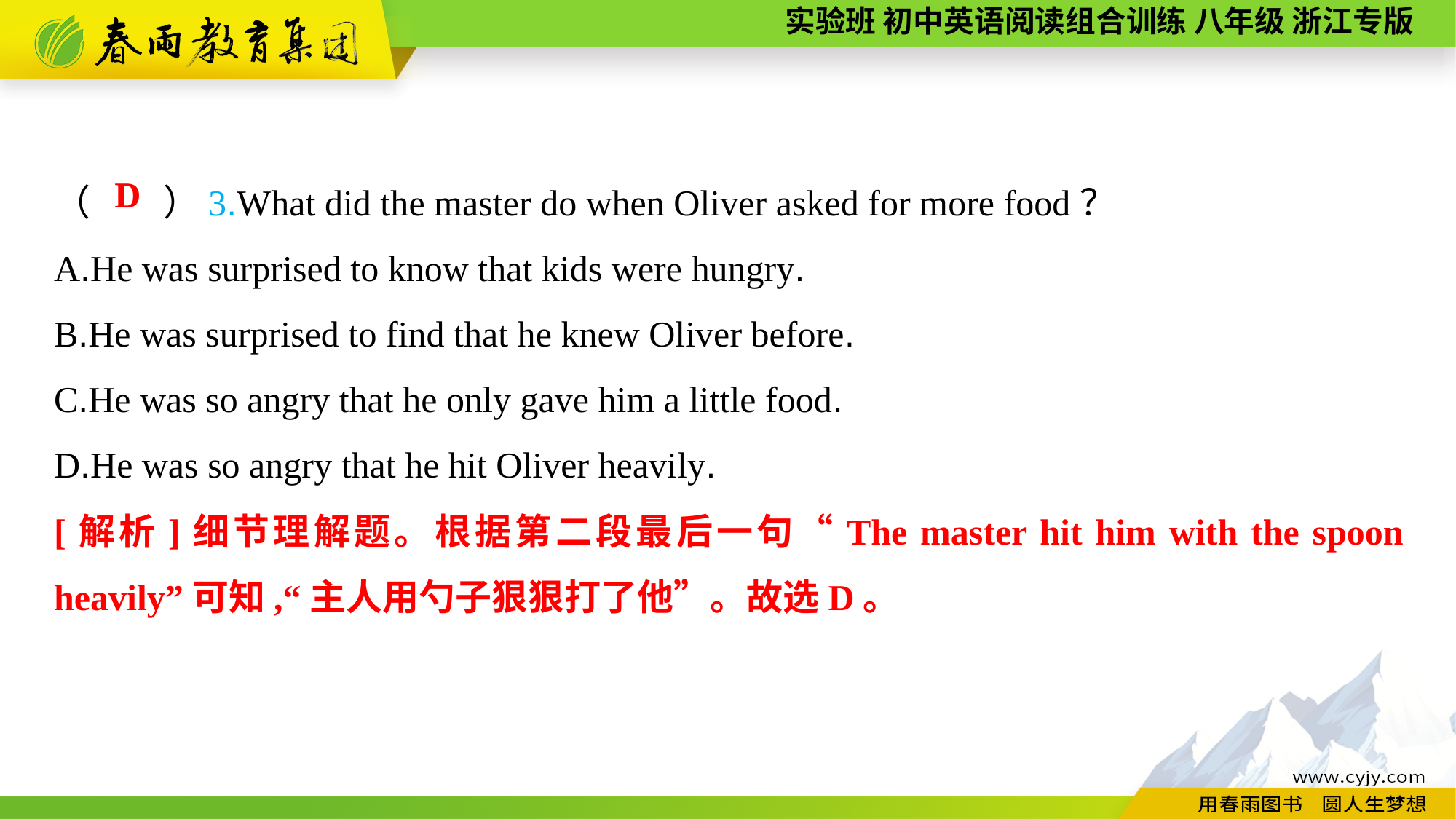

（　　）3.What did the master do when Oliver asked for more food？
A.He was surprised to know that kids were hungry.
B.He was surprised to find that he knew Oliver before.
C.He was so angry that he only gave him a little food.
D.He was so angry that he hit Oliver heavily.
D
[解析]细节理解题。根据第二段最后一句“The master hit him with the spoon heavily”可知,“主人用勺子狠狠打了他”。故选D。